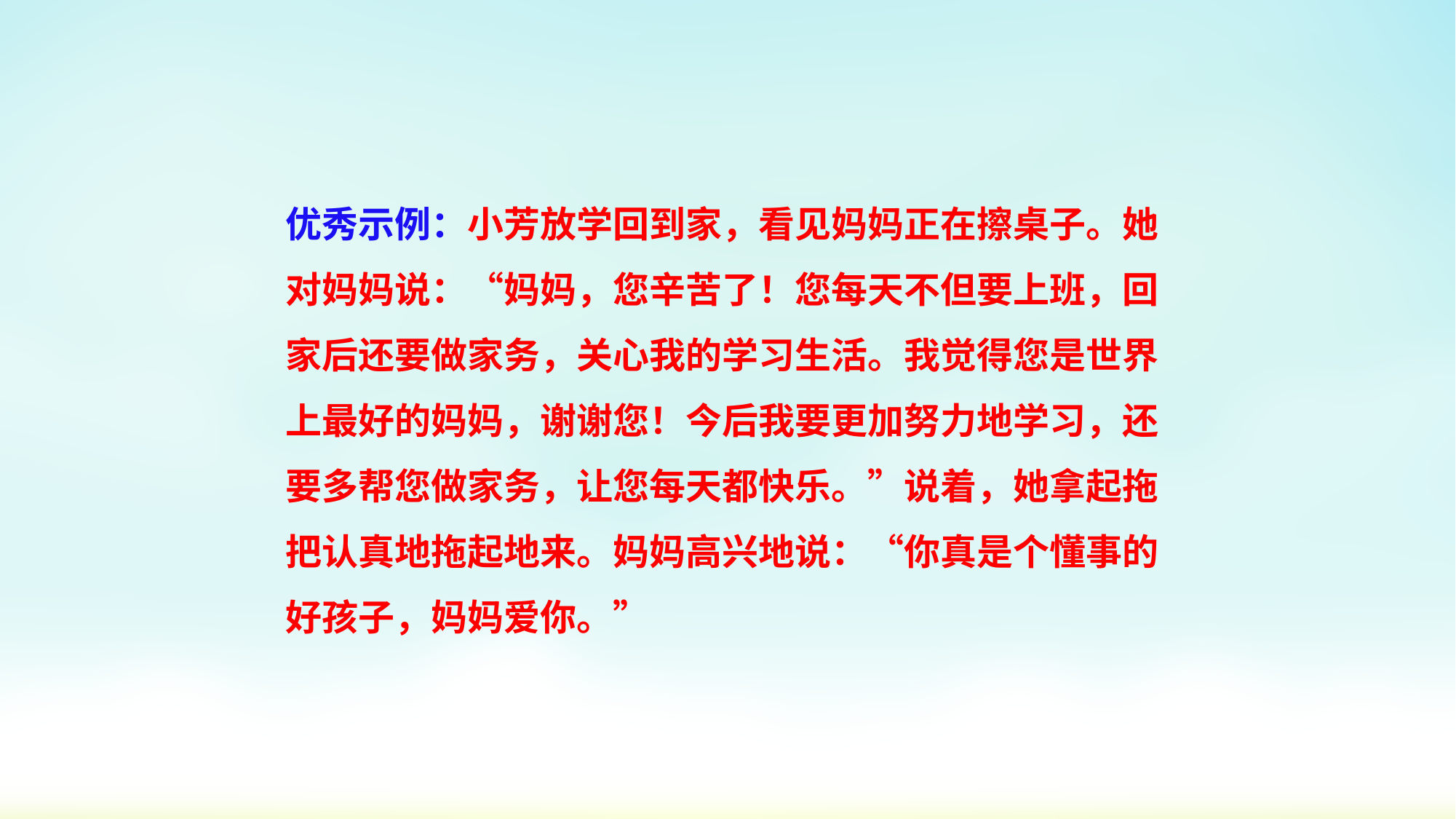

优秀示例：小芳放学回到家，看见妈妈正在擦桌子。她对妈妈说：“妈妈，您辛苦了！您每天不但要上班，回家后还要做家务，关心我的学习生活。我觉得您是世界上最好的妈妈，谢谢您！今后我要更加努力地学习，还要多帮您做家务，让您每天都快乐。”说着，她拿起拖把认真地拖起地来。妈妈高兴地说：“你真是个懂事的好孩子，妈妈爱你。”